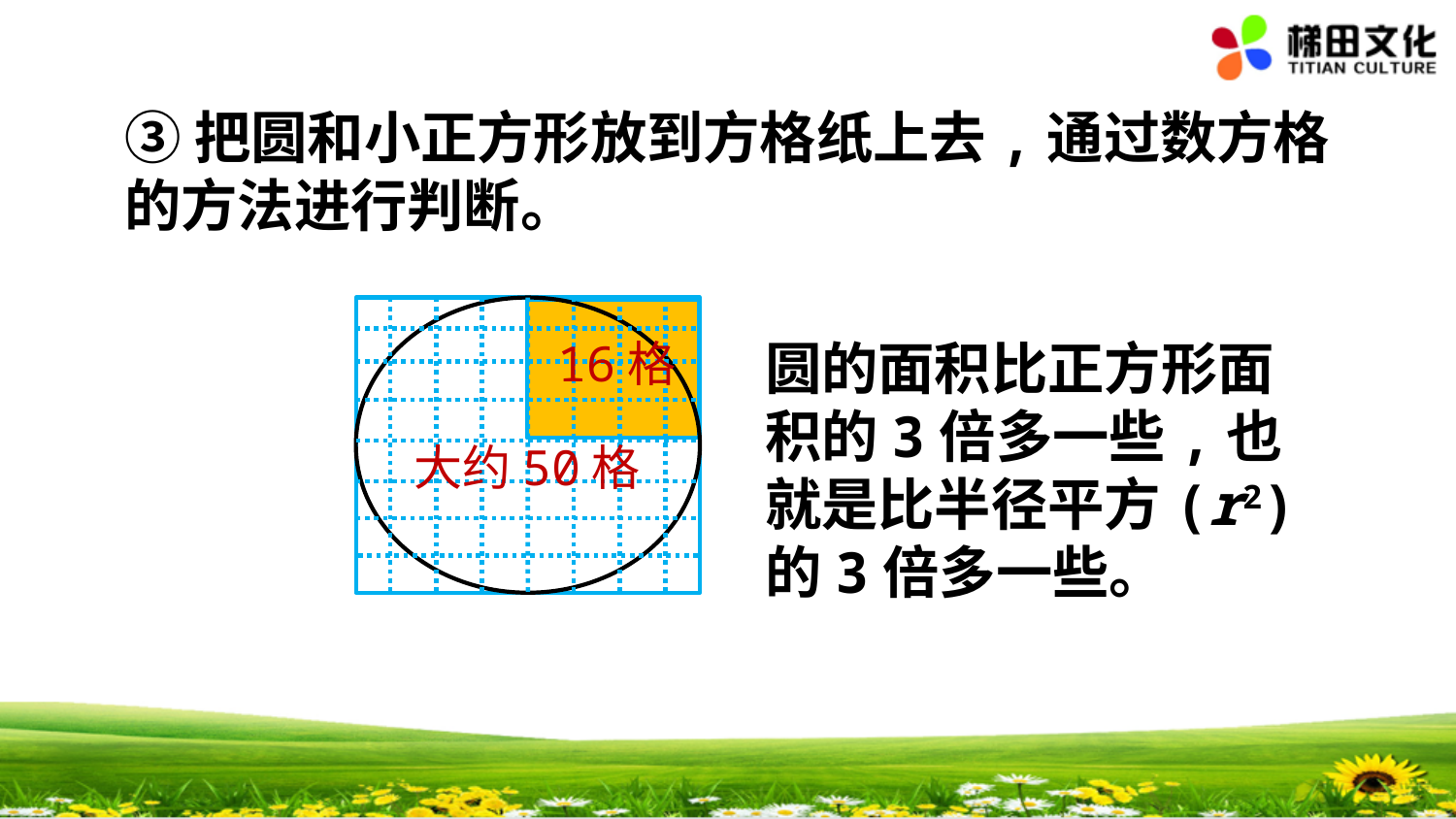

③把圆和小正方形放到方格纸上去,通过数方格的方法进行判断。

16格
圆的面积比正方形面积的3倍多一些,也就是比半径平方(r2)的3倍多一些。
大约50格